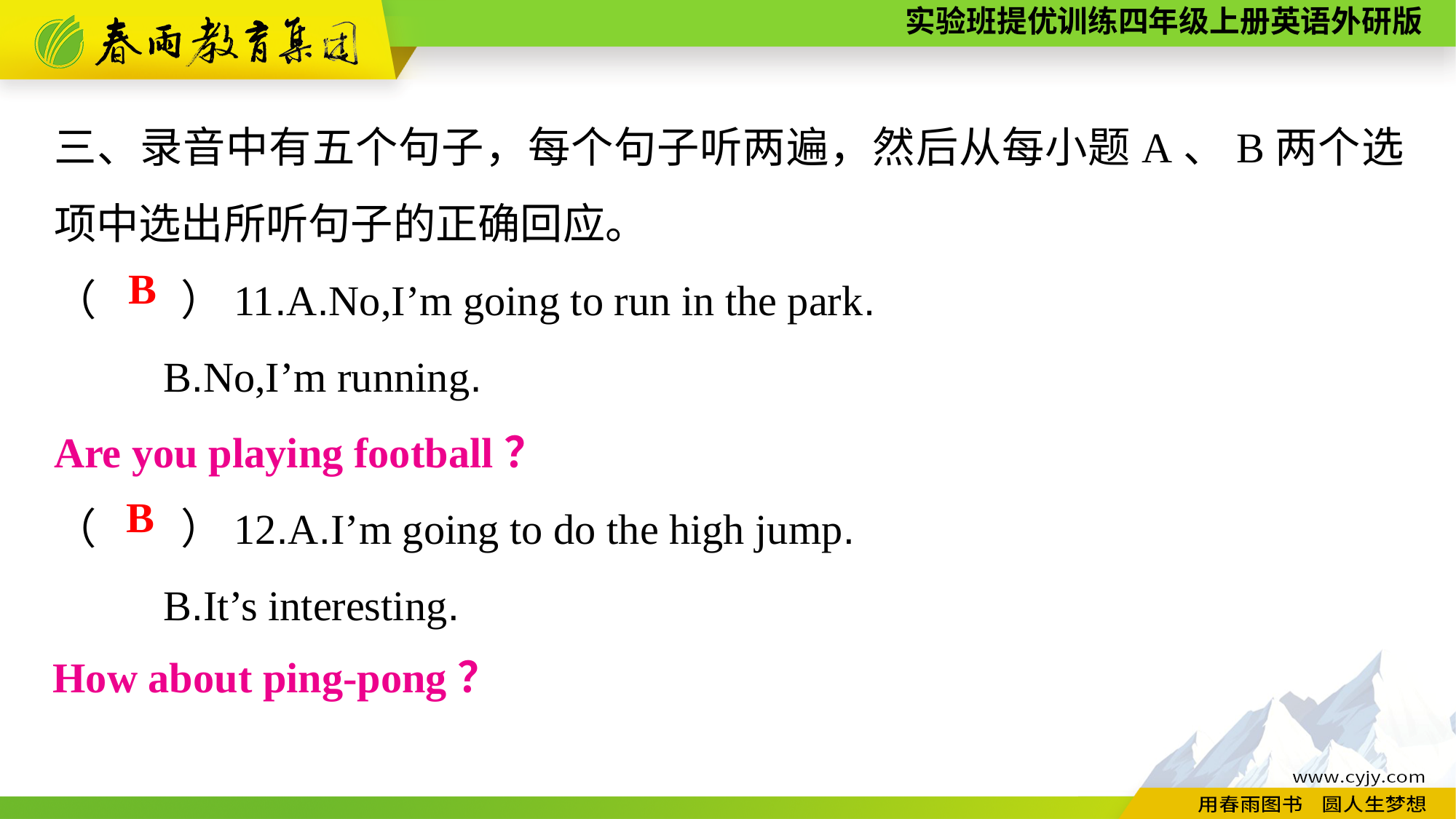

三、录音中有五个句子，每个句子听两遍，然后从每小题A、B两个选项中选出所听句子的正确回应。
（　　）11.A.No,I’m going to run in the park.
	B.No,I’m running.

（　　）12.A.I’m going to do the high jump.
	B.It’s interesting.
B
Are you playing football？
B
How about ping-pong？